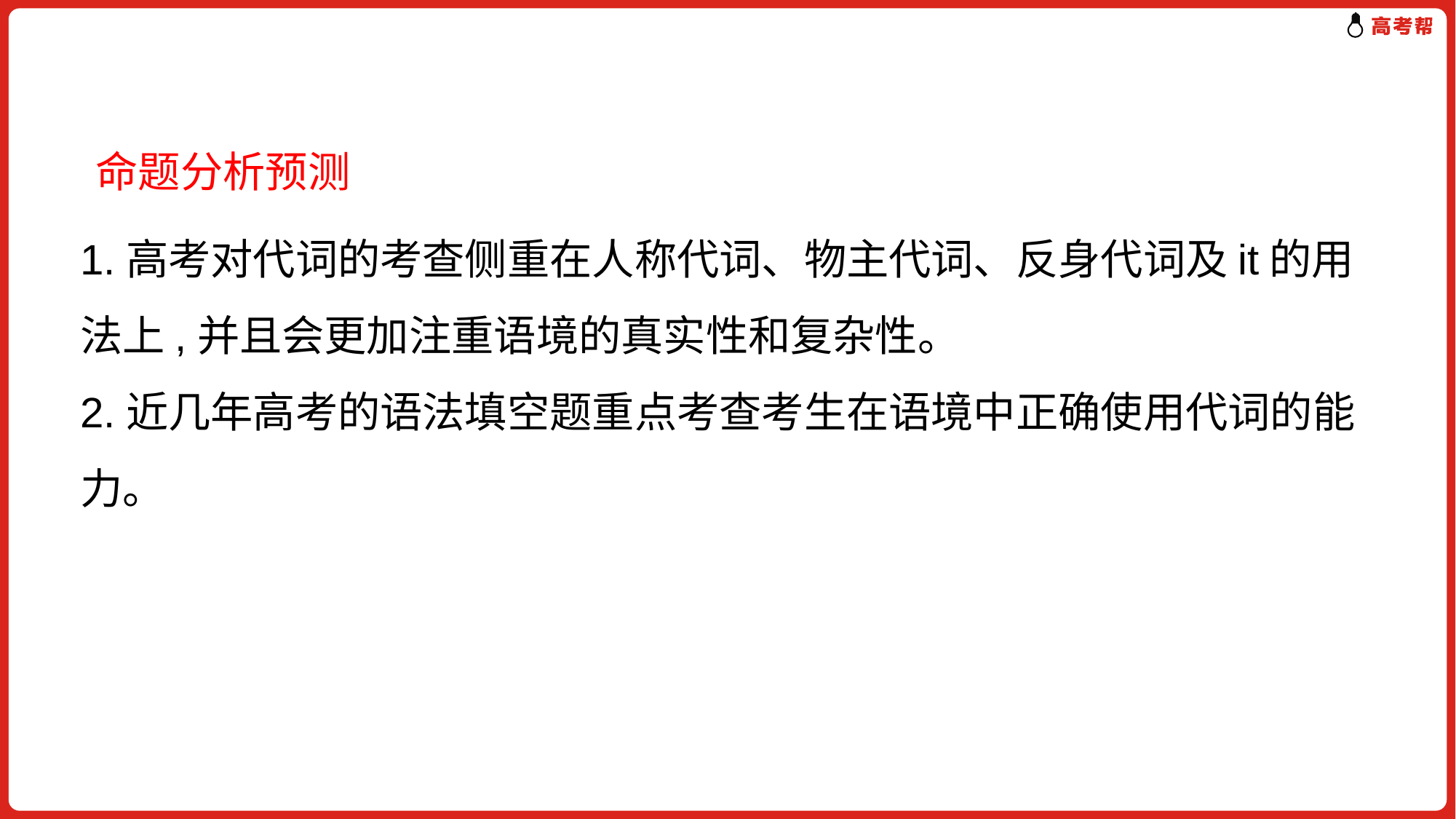

命题分析预测
1.高考对代词的考查侧重在人称代词、物主代词、反身代词及it的用法上,并且会更加注重语境的真实性和复杂性。
2.近几年高考的语法填空题重点考查考生在语境中正确使用代词的能力。